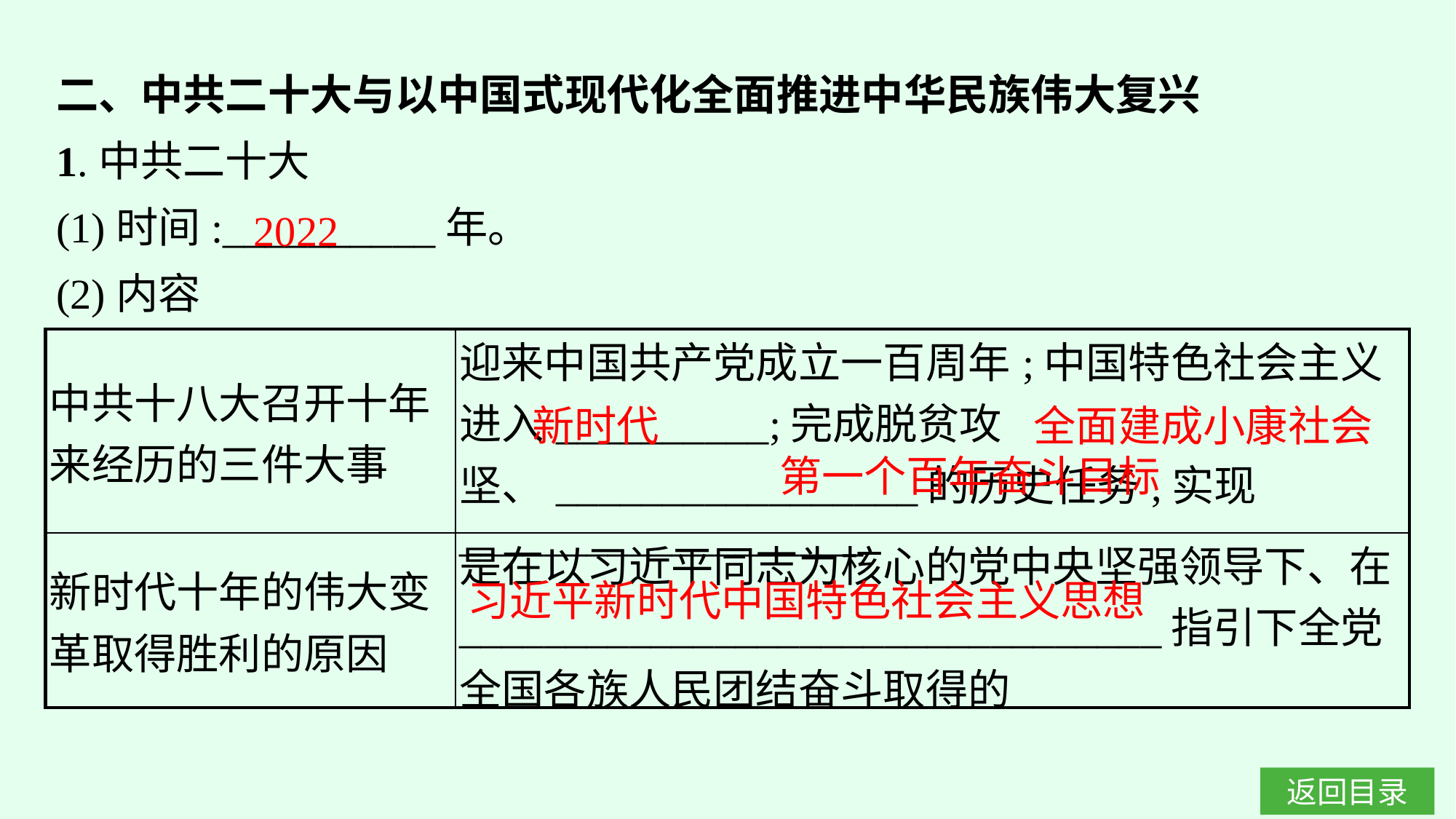

二、中共二十大与以中国式现代化全面推进中华民族伟大复兴
1.中共二十大
(1)时间:__________年。
(2)内容
2022
| 中共十八大召开十年来经历的三件大事 | 迎来中国共产党成立一百周年;中国特色社会主义进入\_\_\_\_\_\_\_\_\_\_;完成脱贫攻坚、\_\_\_\_\_\_\_\_\_\_\_\_\_\_\_\_\_的历史任务,实现\_\_\_\_\_\_\_\_\_\_\_\_\_\_\_\_\_\_\_ |
| --- | --- |
| 新时代十年的伟大变革取得胜利的原因 | 是在以习近平同志为核心的党中央坚强领导下、在\_\_\_\_\_\_\_\_\_\_\_\_\_\_\_\_\_\_\_\_\_\_\_\_\_\_\_\_\_\_\_\_\_指引下全党全国各族人民团结奋斗取得的 |
新时代
全面建成小康社会
第一个百年奋斗目标
习近平新时代中国特色社会主义思想